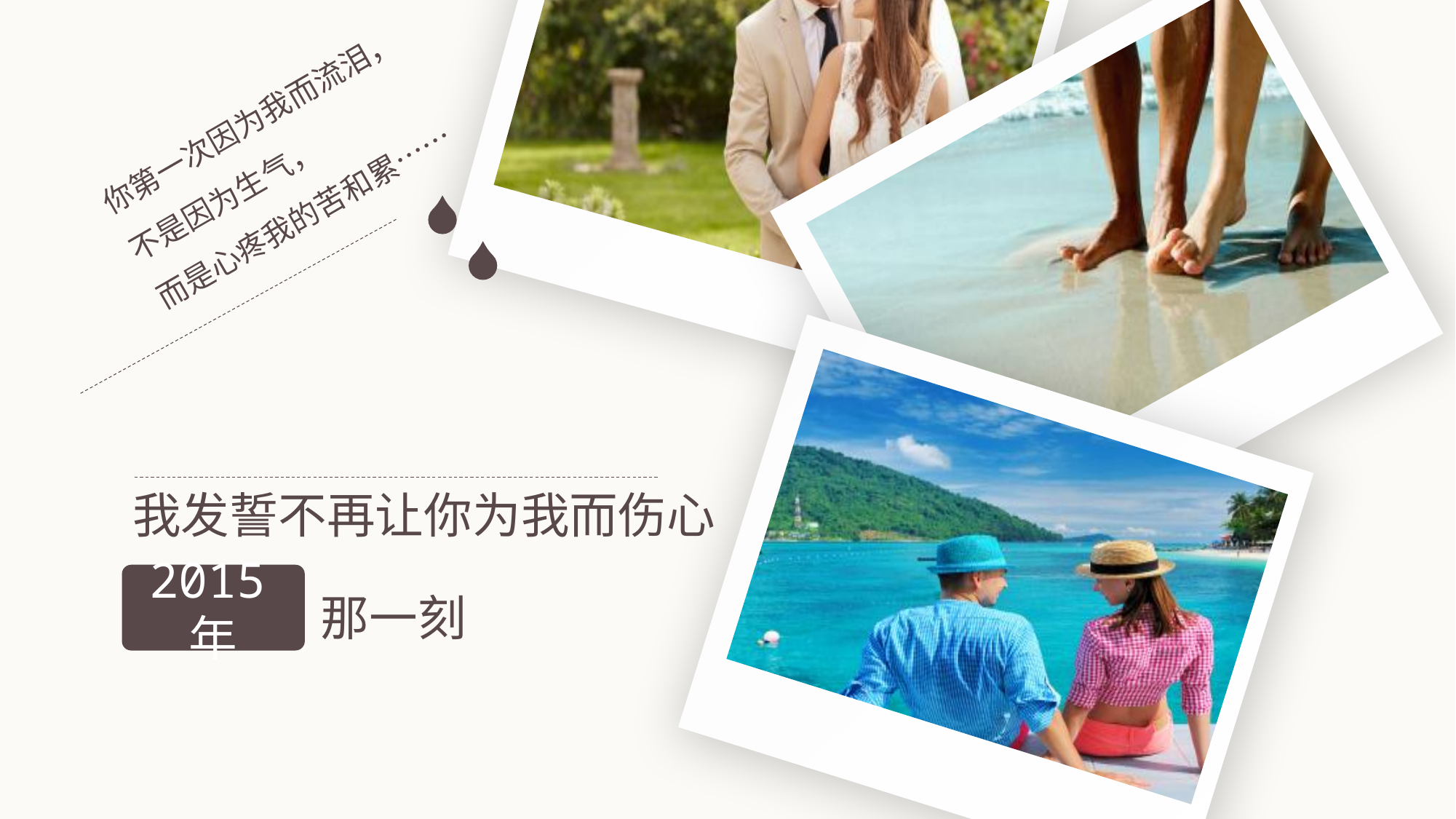

你第一次因为我而流泪，
不是因为生气，
而是心疼我的苦和累……

我发誓不再让你为我而伤心
2015年
那一刻